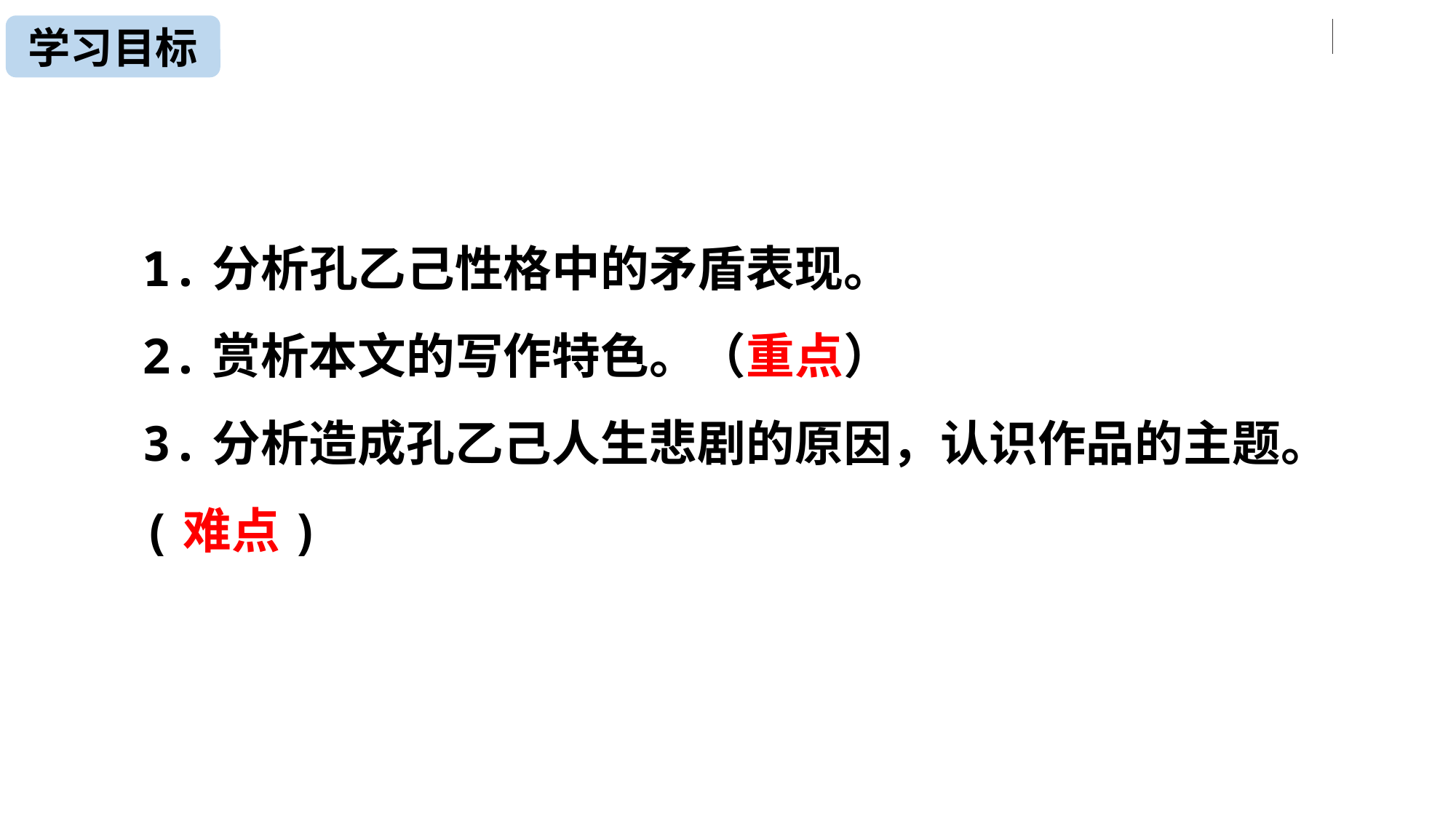

学习目标
1.分析孔乙己性格中的矛盾表现。
2.赏析本文的写作特色。（重点）
3.分析造成孔乙己人生悲剧的原因，认识作品的主题。(难点)